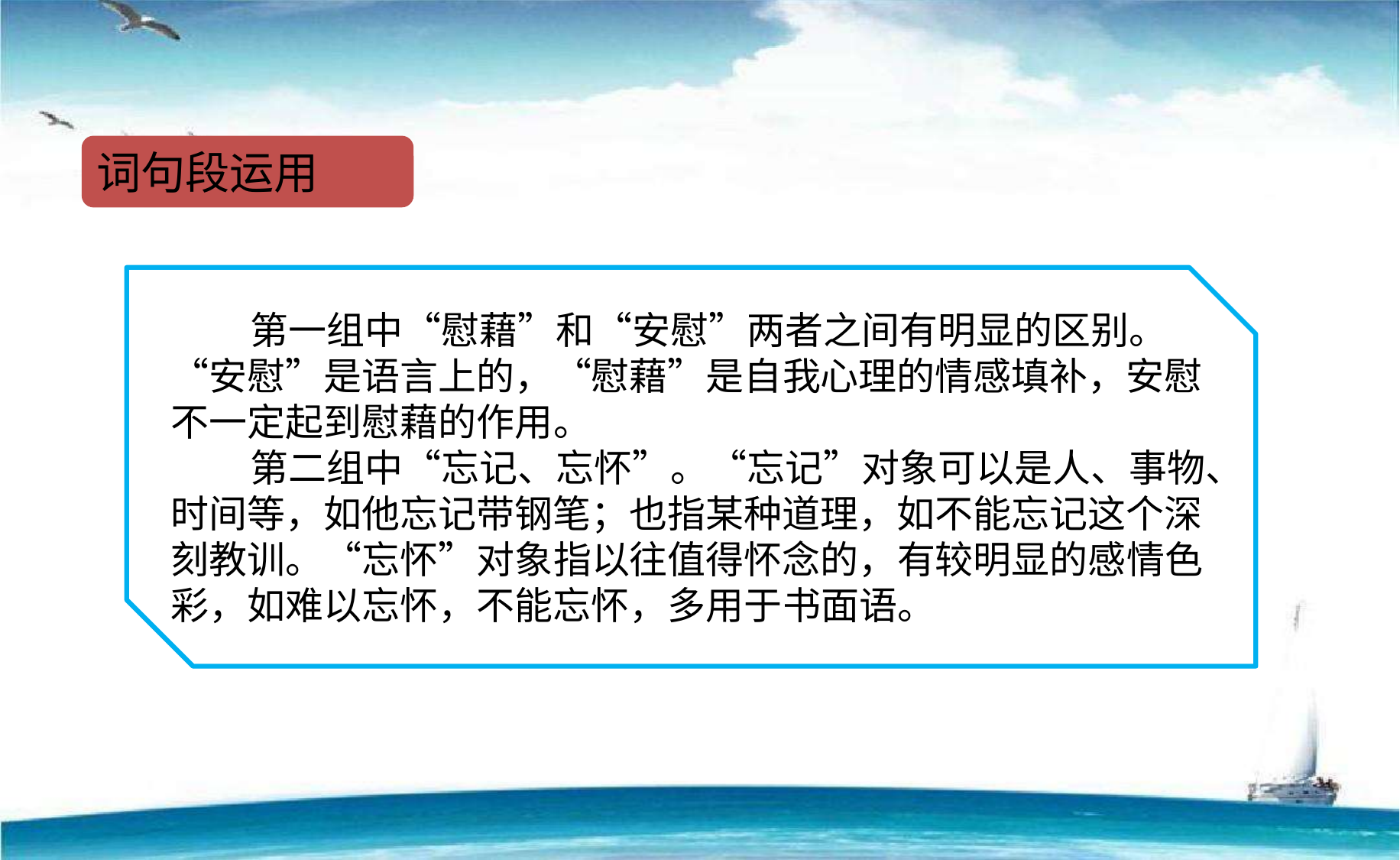

词句段运用
第一组中“慰藉”和“安慰”两者之间有明显的区别。“安慰”是语言上的，“慰藉”是自我心理的情感填补，安慰不一定起到慰藉的作用。
第二组中“忘记、忘怀”。“忘记”对象可以是人、事物、时间等，如他忘记带钢笔；也指某种道理，如不能忘记这个深刻教训。“忘怀”对象指以往值得怀念的，有较明显的感情色彩，如难以忘怀，不能忘怀，多用于书面语。